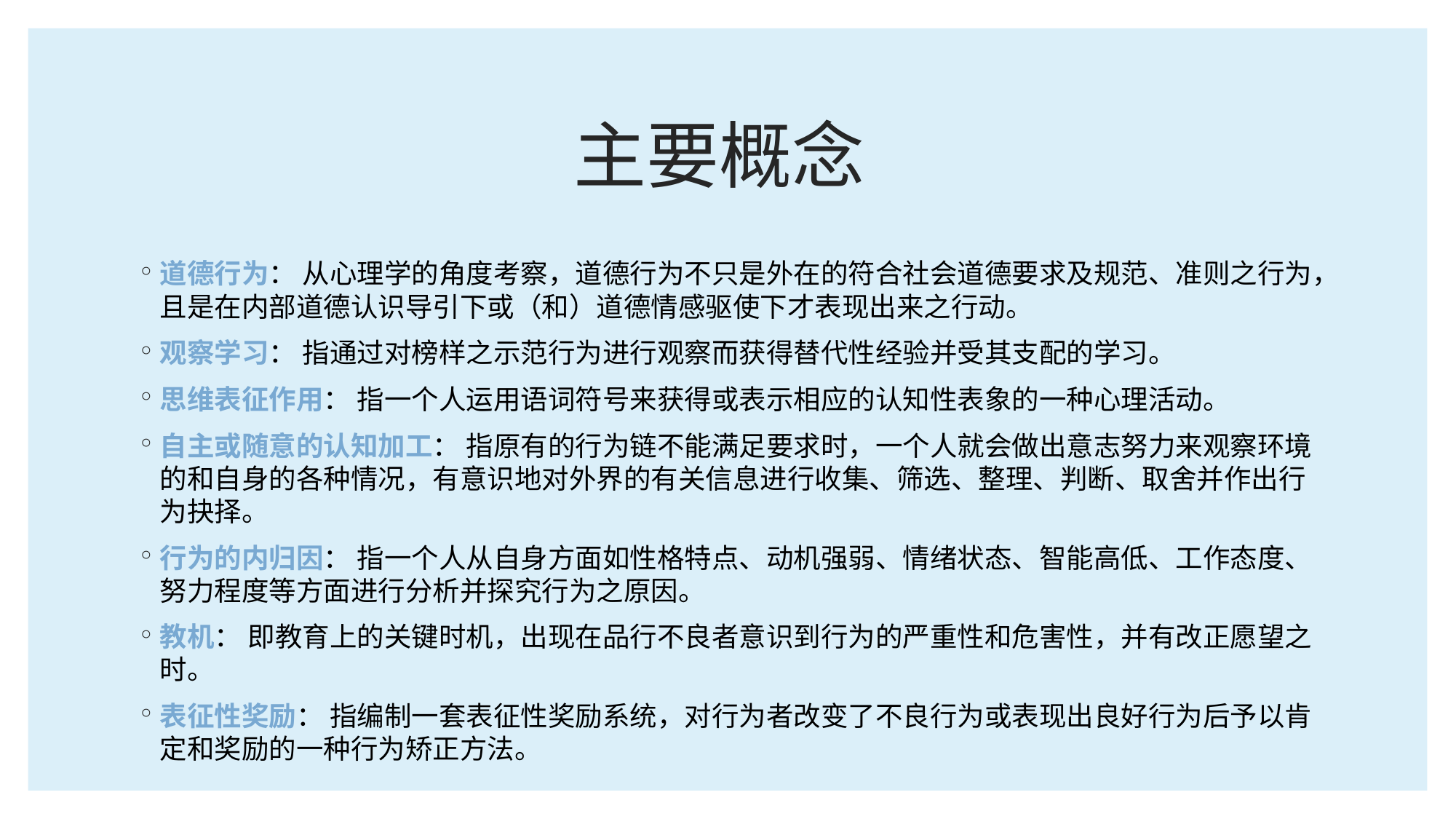

# 主要概念
道德行为： 从心理学的角度考察，道德行为不只是外在的符合社会道德要求及规范、准则之行为，且是在内部道德认识导引下或（和）道德情感驱使下才表现出来之行动。
观察学习： 指通过对榜样之示范行为进行观察而获得替代性经验并受其支配的学习。
思维表征作用： 指一个人运用语词符号来获得或表示相应的认知性表象的一种心理活动。
自主或随意的认知加工： 指原有的行为链不能满足要求时，一个人就会做出意志努力来观察环境的和自身的各种情况，有意识地对外界的有关信息进行收集、筛选、整理、判断、取舍并作出行为抉择。
行为的内归因： 指一个人从自身方面如性格特点、动机强弱、情绪状态、智能高低、工作态度、努力程度等方面进行分析并探究行为之原因。
教机： 即教育上的关键时机，出现在品行不良者意识到行为的严重性和危害性，并有改正愿望之时。
表征性奖励： 指编制一套表征性奖励系统，对行为者改变了不良行为或表现出良好行为后予以肯定和奖励的一种行为矫正方法。